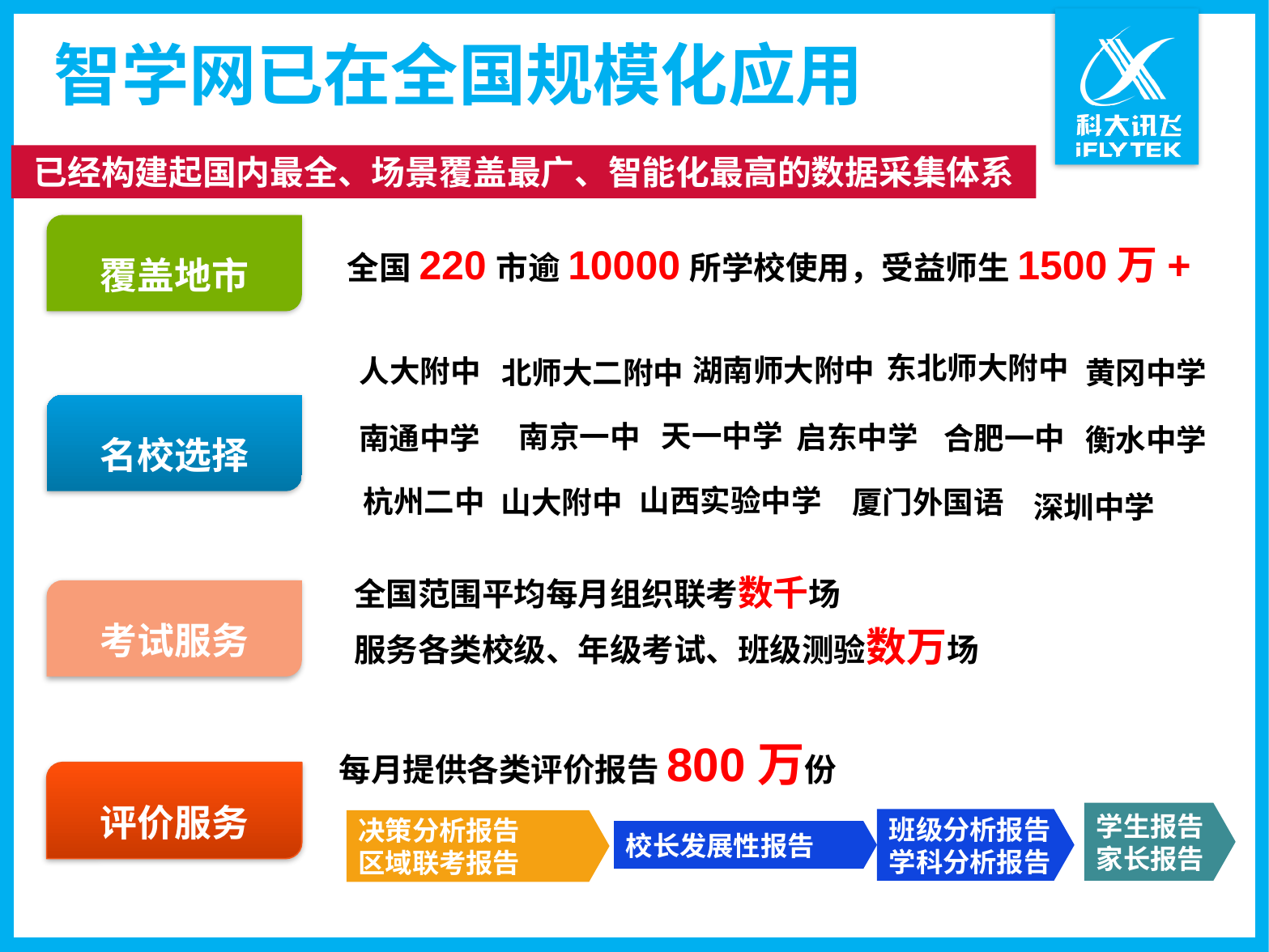

# 智学网已在全国规模化应用
已经构建起国内最全、场景覆盖最广、智能化最高的数据采集体系
覆盖地市
全国220市逾10000所学校使用，受益师生1500万+
东北师大附中
湖南师大附中
人大附中
北师大二附中
黄冈中学
名校选择
天一中学
南京一中
启东中学
合肥一中
南通中学
衡水中学
山西实验中学
杭州二中
山大附中
厦门外国语
深圳中学
全国范围平均每月组织联考数千场
服务各类校级、年级考试、班级测验数万场
考试服务
每月提供各类评价报告800万份
评价服务
学生报告
家长报告
班级分析报告
学科分析报告
决策分析报告
区域联考报告
校长发展性报告